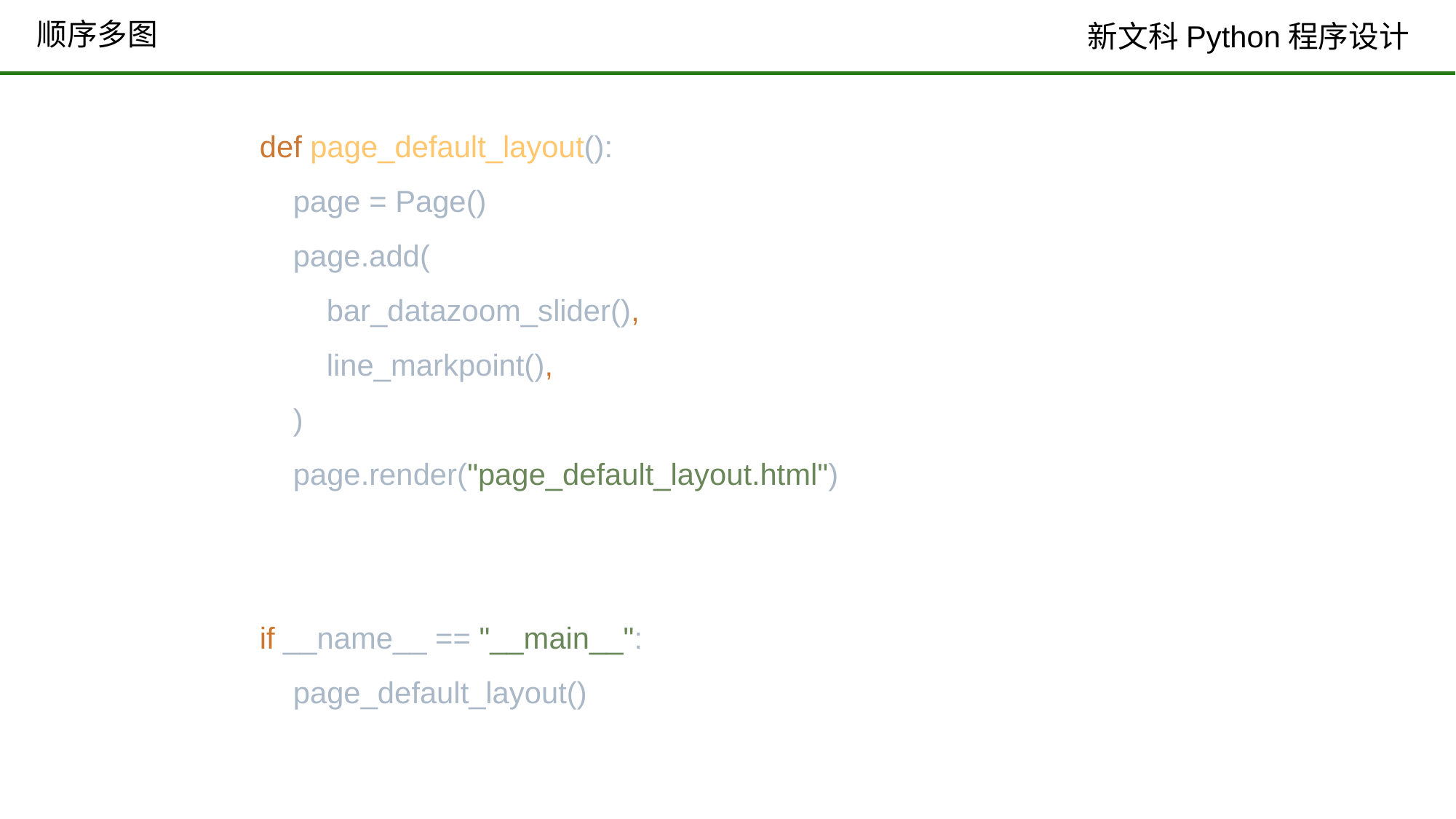

# 顺序多图
def page_default_layout():
    page = Page()
    page.add(
        bar_datazoom_slider(),
        line_markpoint(),
    )
    page.render("page_default_layout.html")
if __name__ == "__main__":
    page_default_layout()